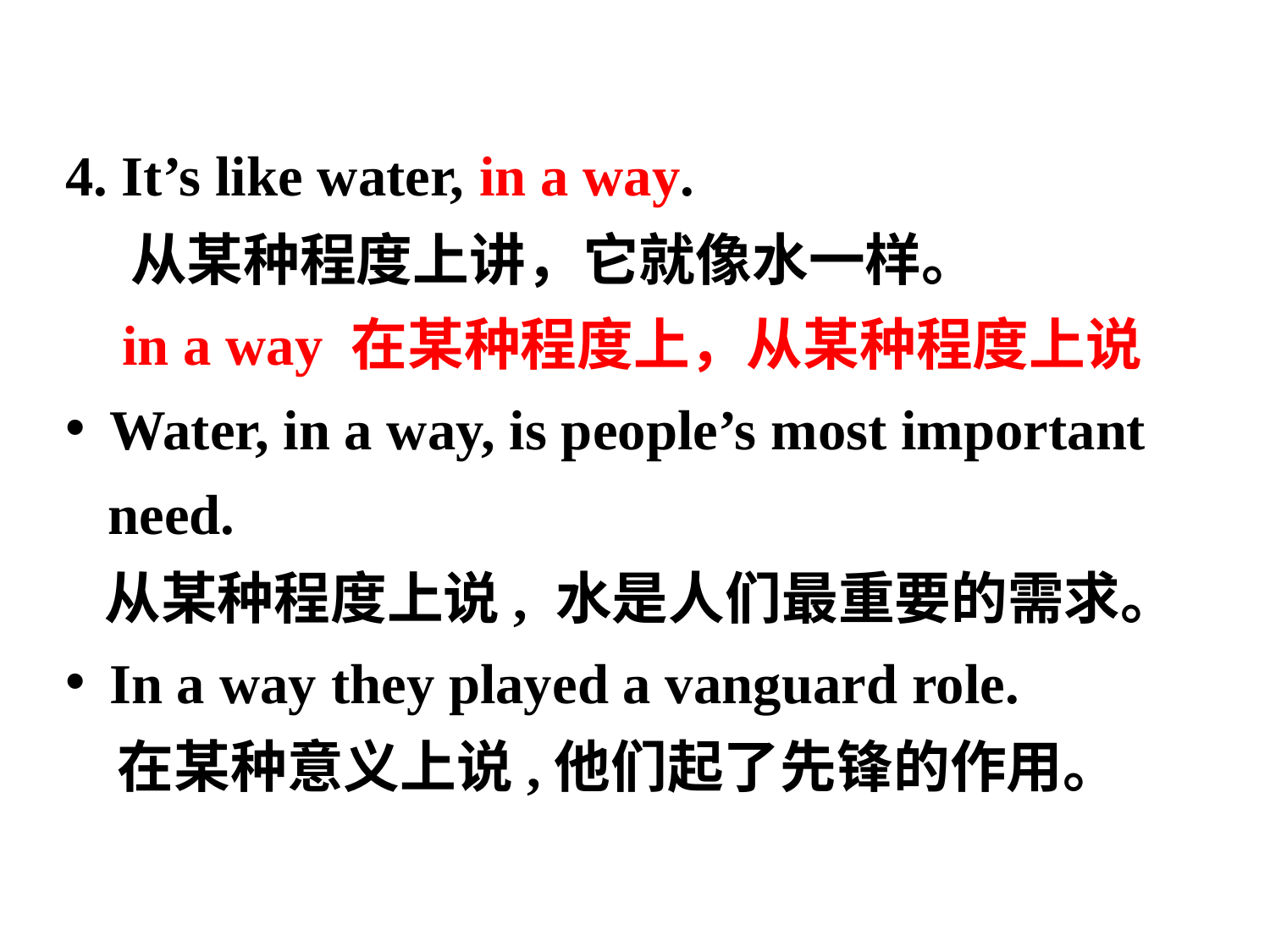

4. It’s like water, in a way.
    从某种程度上讲，它就像水一样。
    in a way 在某种程度上，从某种程度上说
 Water, in a way, is people’s most important
   need.
  从某种程度上说, 水是人们最重要的需求。
 In a way they played a vanguard role.
   在某种意义上说,他们起了先锋的作用。